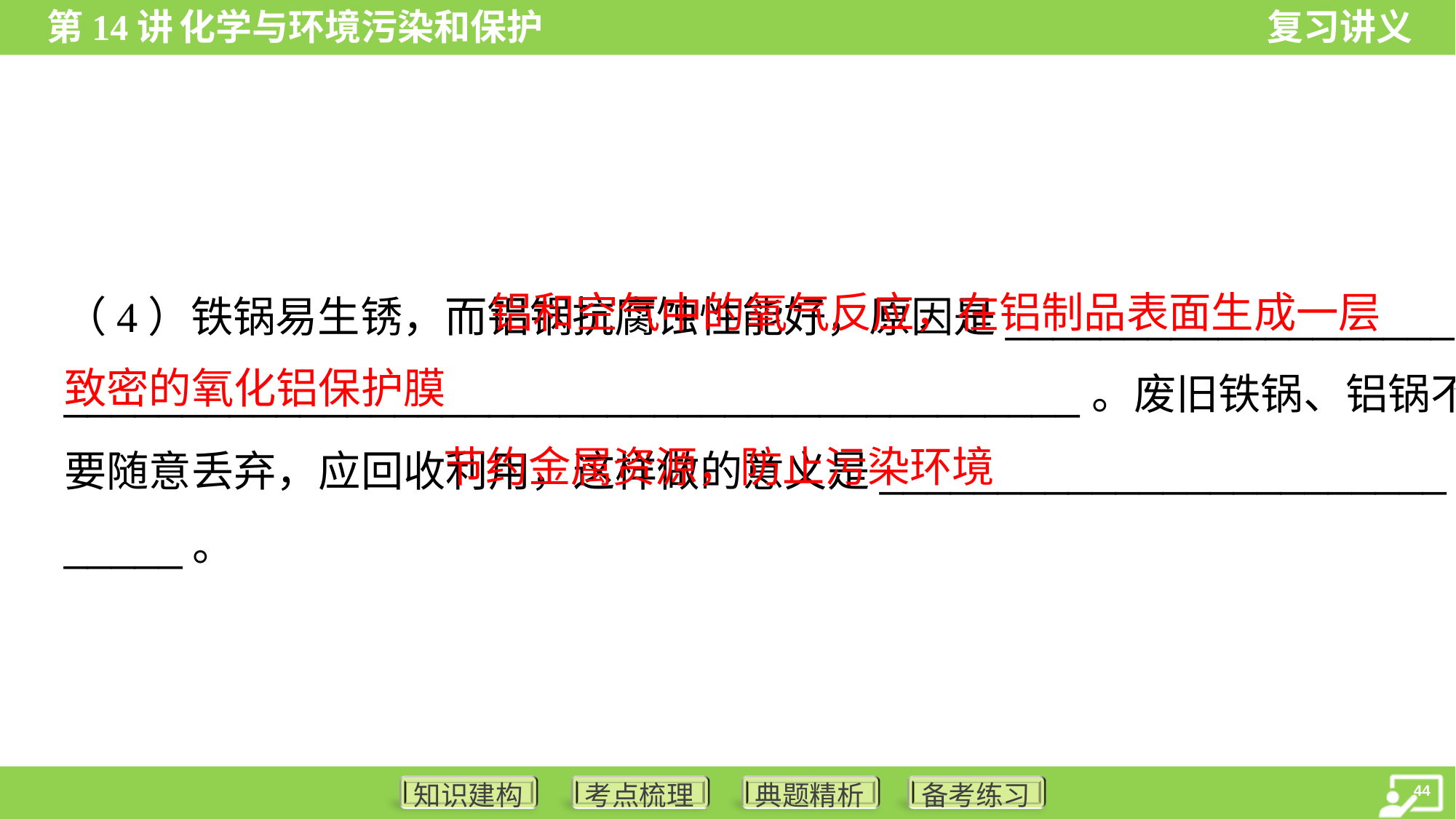

铝和空气中的氧气反应，在铝制品表面生成一层致密的氧化铝保护膜
（4）铁锅易生锈，而铝锅抗腐蚀性能好，原因是___________________
___________________________________________。废旧铁锅、铝锅不
要随意丢弃，应回收利用，这样做的意义是________________________
_____。
                                       节约金属资源，防止污染环境